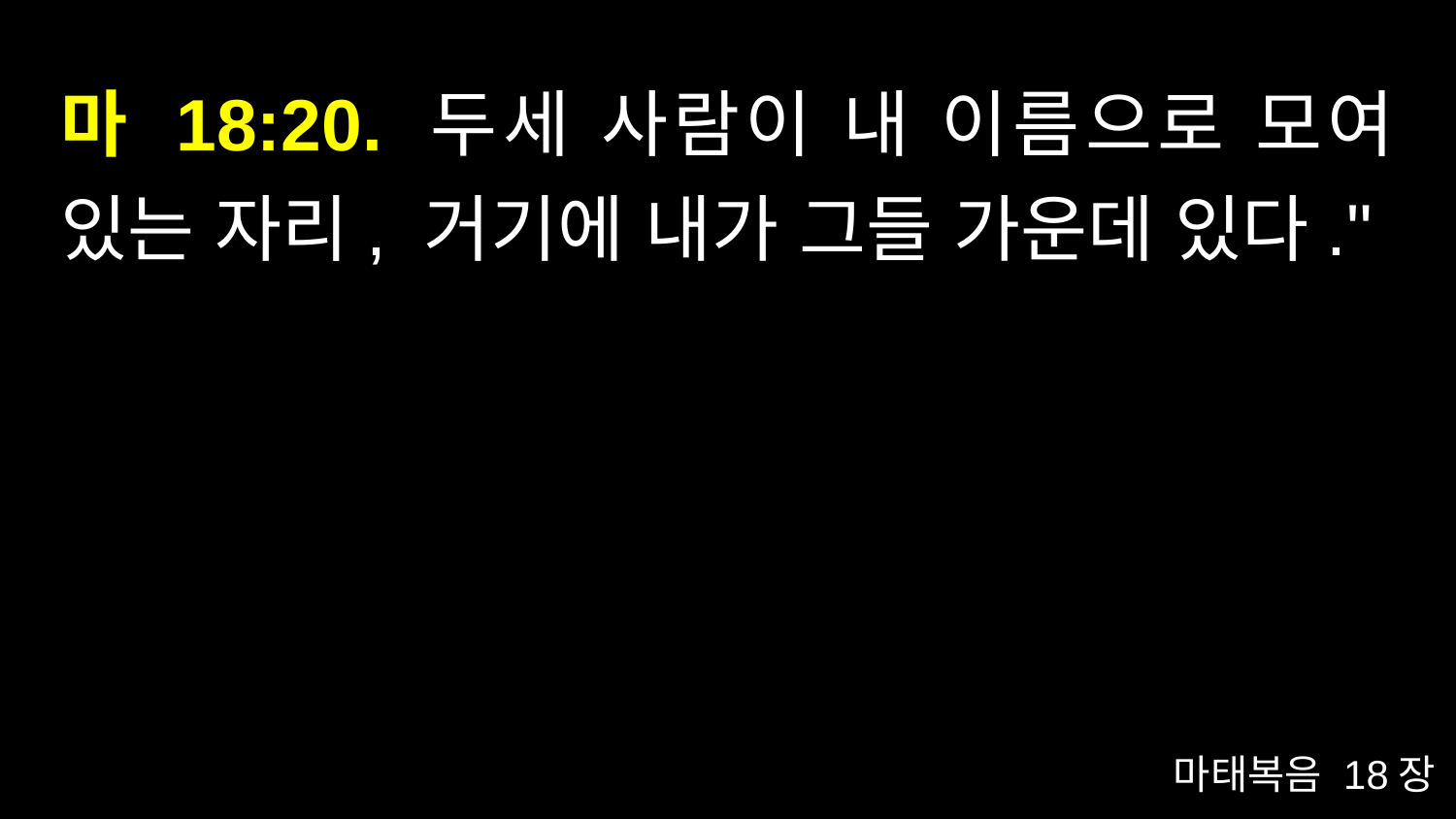

# 마 18:20. 두세 사람이 내 이름으로 모여 있는 자리, 거기에 내가 그들 가운데 있다."
마태복음 18장